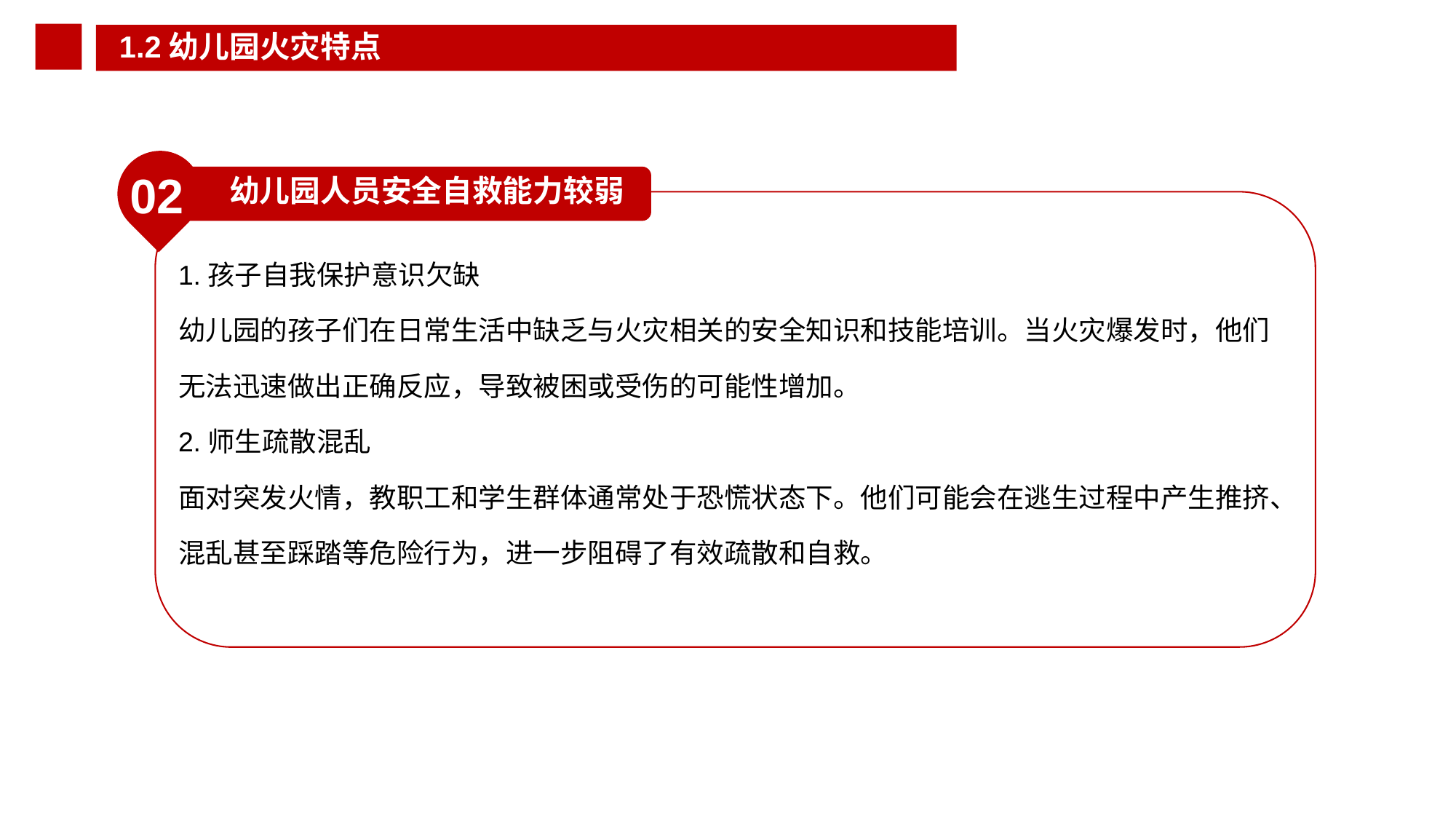

1.2幼儿园火灾特点

02

幼儿园人员安全自救能力较弱

1.孩子自我保护意识欠缺
幼儿园的孩子们在日常生活中缺乏与火灾相关的安全知识和技能培训。当火灾爆发时，他们无法迅速做出正确反应，导致被困或受伤的可能性增加。
2.师生疏散混乱
面对突发火情，教职工和学生群体通常处于恐慌状态下。他们可能会在逃生过程中产生推挤、混乱甚至踩踏等危险行为，进一步阻碍了有效疏散和自救。